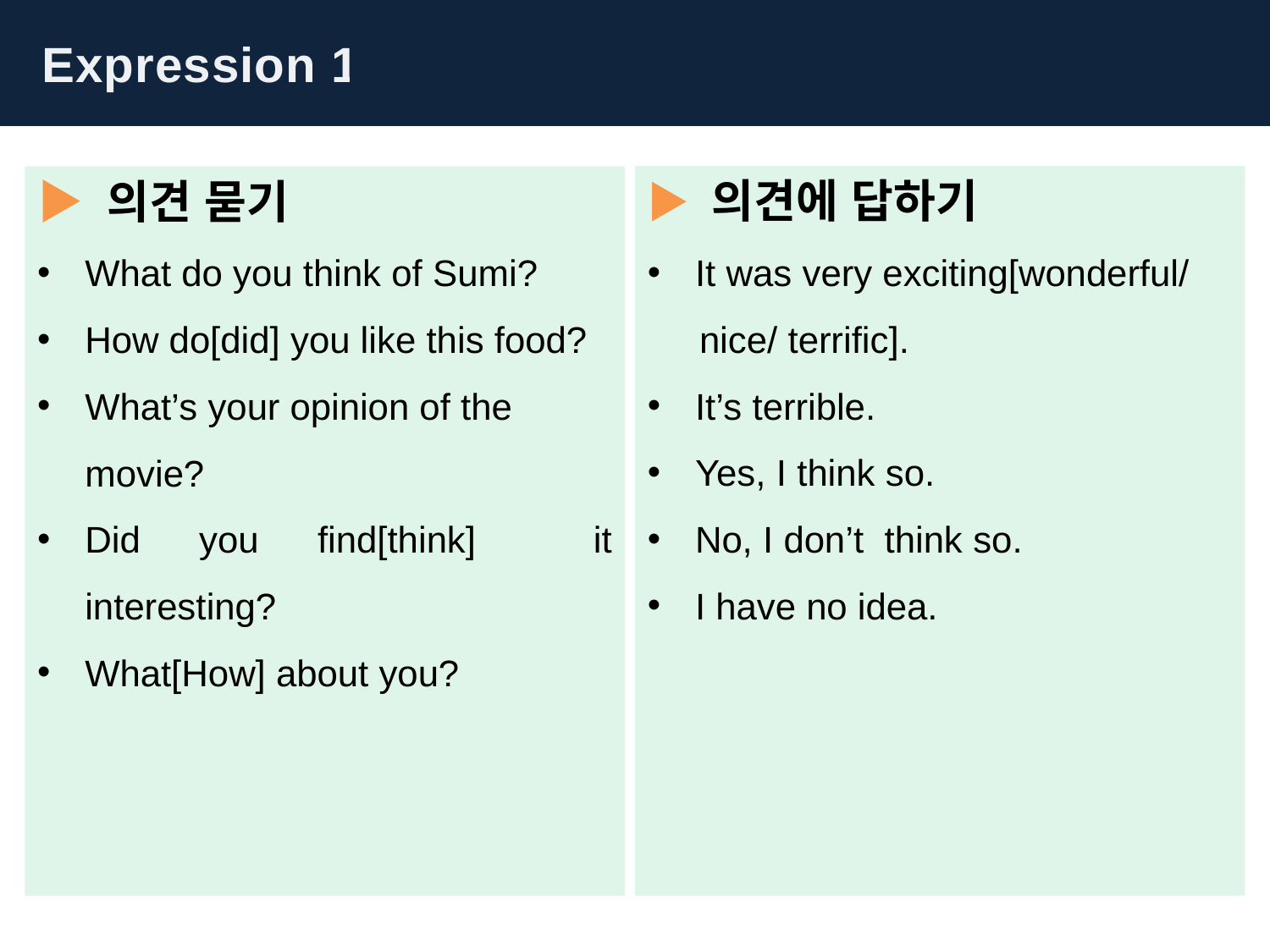

Expression 1
▶ 의견에 답하기
It was very exciting[wonderful/
     nice/ terrific].
It’s terrible.
Yes, I think so.
No, I don’t  think so.
I have no idea.
▶ 의견 묻기
What do you think of Sumi?
How do[did] you like this food?
What’s your opinion of the movie?
Did you find[think]  it interesting?
What[How] about you?